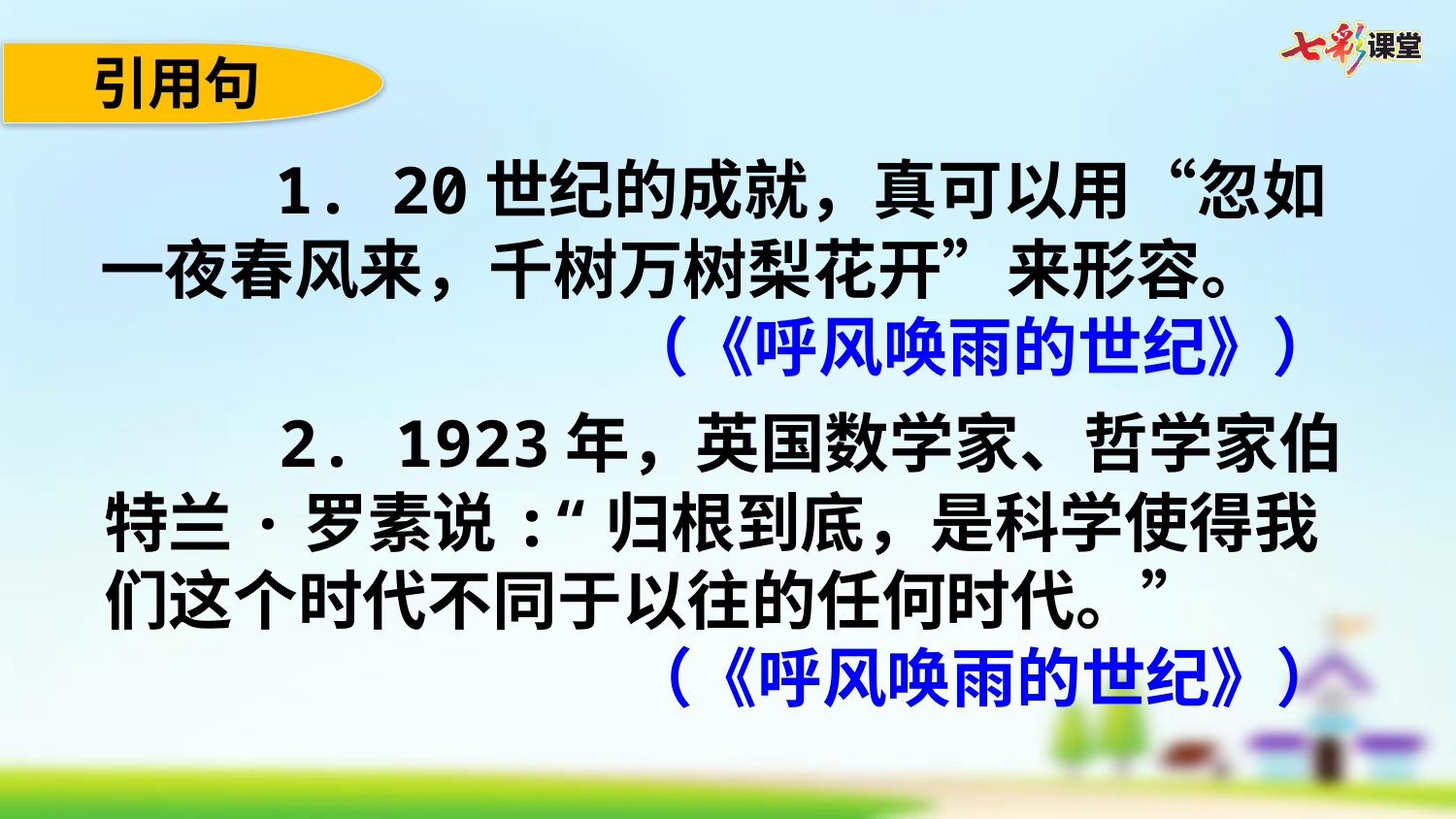

引用句
    1. 20世纪的成就，真可以用“忽如一夜春风来，千树万树梨花开”来形容。
（《呼风唤雨的世纪》）
    2. 1923年，英国数学家、哲学家伯特兰·罗素说:“归根到底，是科学使得我们这个时代不同于以往的任何时代。”
（《呼风唤雨的世纪》）